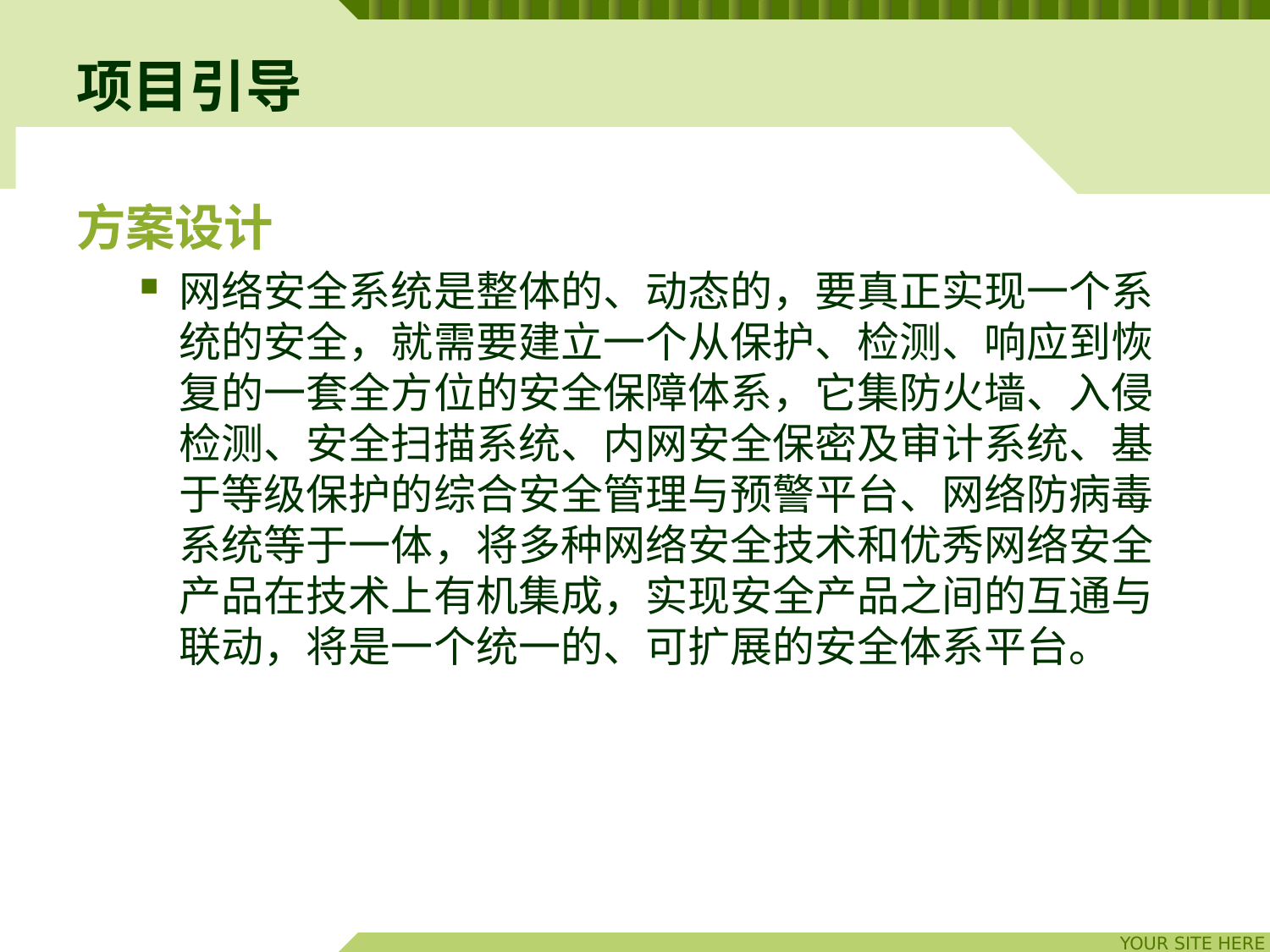

# 项目引导
方案设计
网络安全系统是整体的、动态的，要真正实现一个系统的安全，就需要建立一个从保护、检测、响应到恢复的一套全方位的安全保障体系，它集防火墙、入侵检测、安全扫描系统、内网安全保密及审计系统、基于等级保护的综合安全管理与预警平台、网络防病毒系统等于一体，将多种网络安全技术和优秀网络安全产品在技术上有机集成，实现安全产品之间的互通与联动，将是一个统一的、可扩展的安全体系平台。